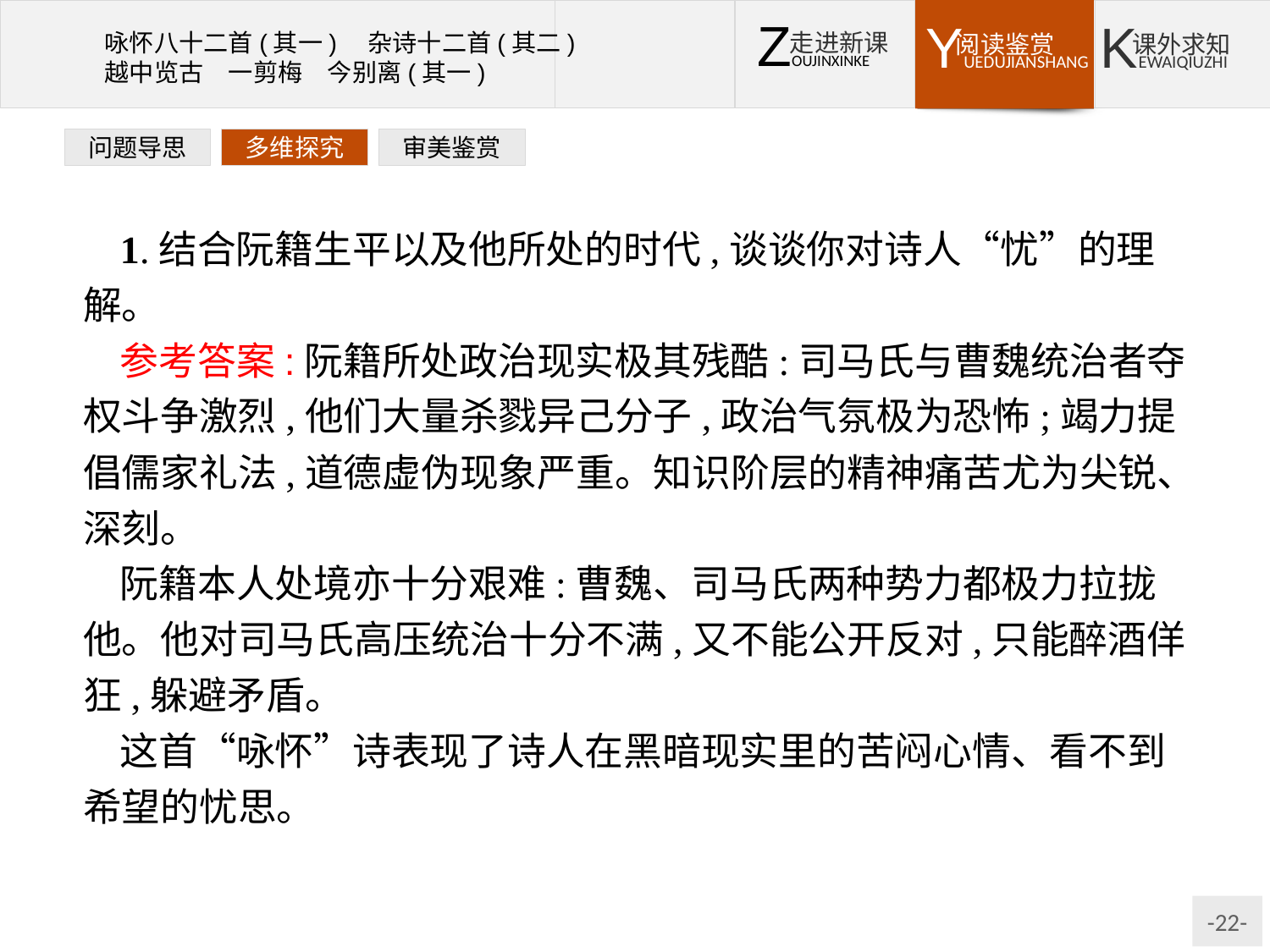

问题导思
多维探究
审美鉴赏
1.结合阮籍生平以及他所处的时代,谈谈你对诗人“忧”的理解。
参考答案:阮籍所处政治现实极其残酷:司马氏与曹魏统治者夺权斗争激烈,他们大量杀戮异己分子,政治气氛极为恐怖;竭力提倡儒家礼法,道德虚伪现象严重。知识阶层的精神痛苦尤为尖锐、深刻。
阮籍本人处境亦十分艰难:曹魏、司马氏两种势力都极力拉拢他。他对司马氏高压统治十分不满,又不能公开反对,只能醉酒佯狂,躲避矛盾。
这首“咏怀”诗表现了诗人在黑暗现实里的苦闷心情、看不到希望的忧思。